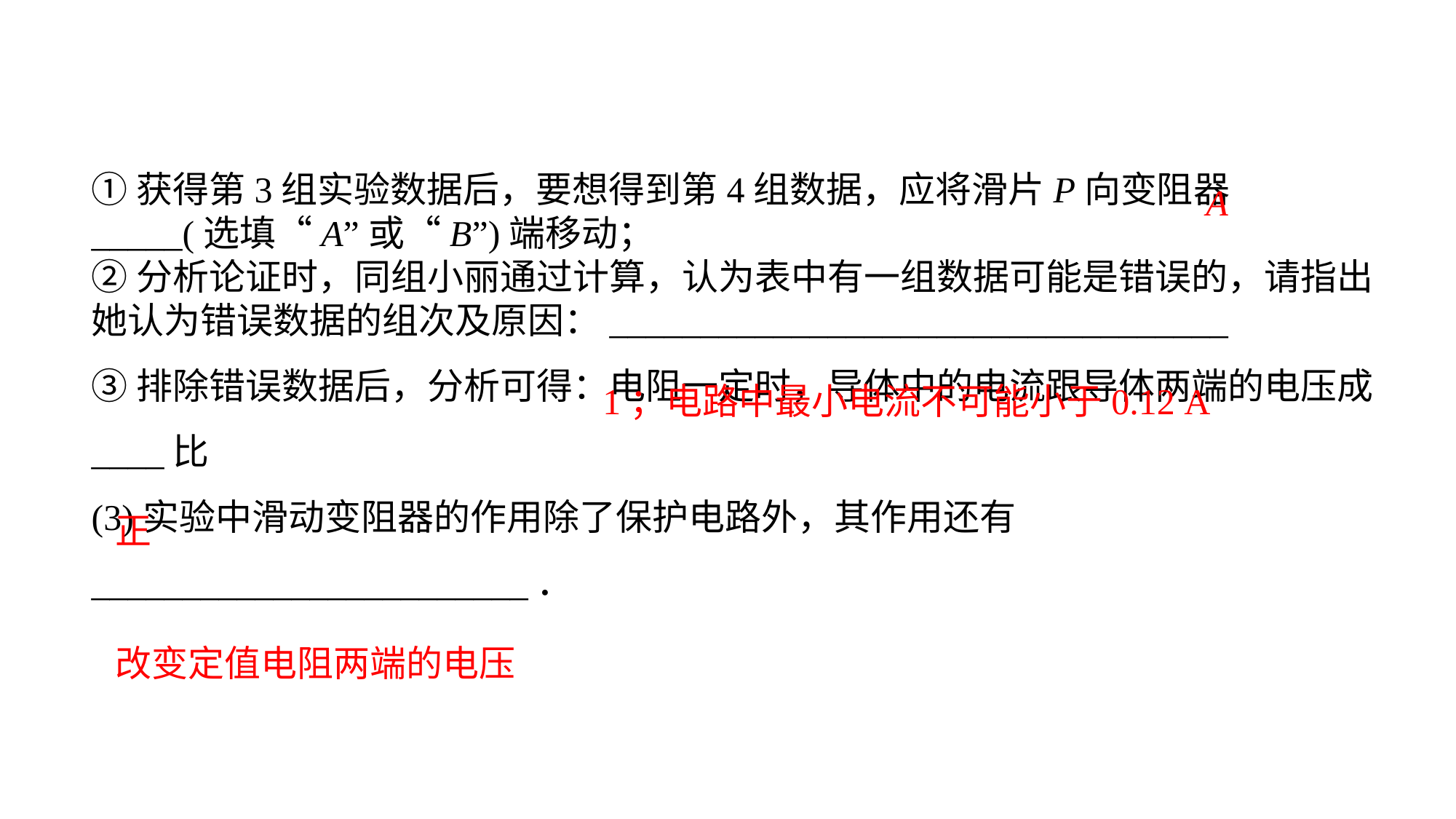

①获得第3组实验数据后，要想得到第4组数据，应将滑片P向变阻器_____(选填“A”或“B”)端移动；②分析论证时，同组小丽通过计算，认为表中有一组数据可能是错误的，请指出她认为错误数据的组次及原因：__________________________________③排除错误数据后，分析可得：电阻一定时，导体中的电流跟导体两端的电压成____比
(3)实验中滑动变阻器的作用除了保护电路外，其作用还有________________________．
A
1；电路中最小电流不可能小于0.12 A
正
改变定值电阻两端的电压